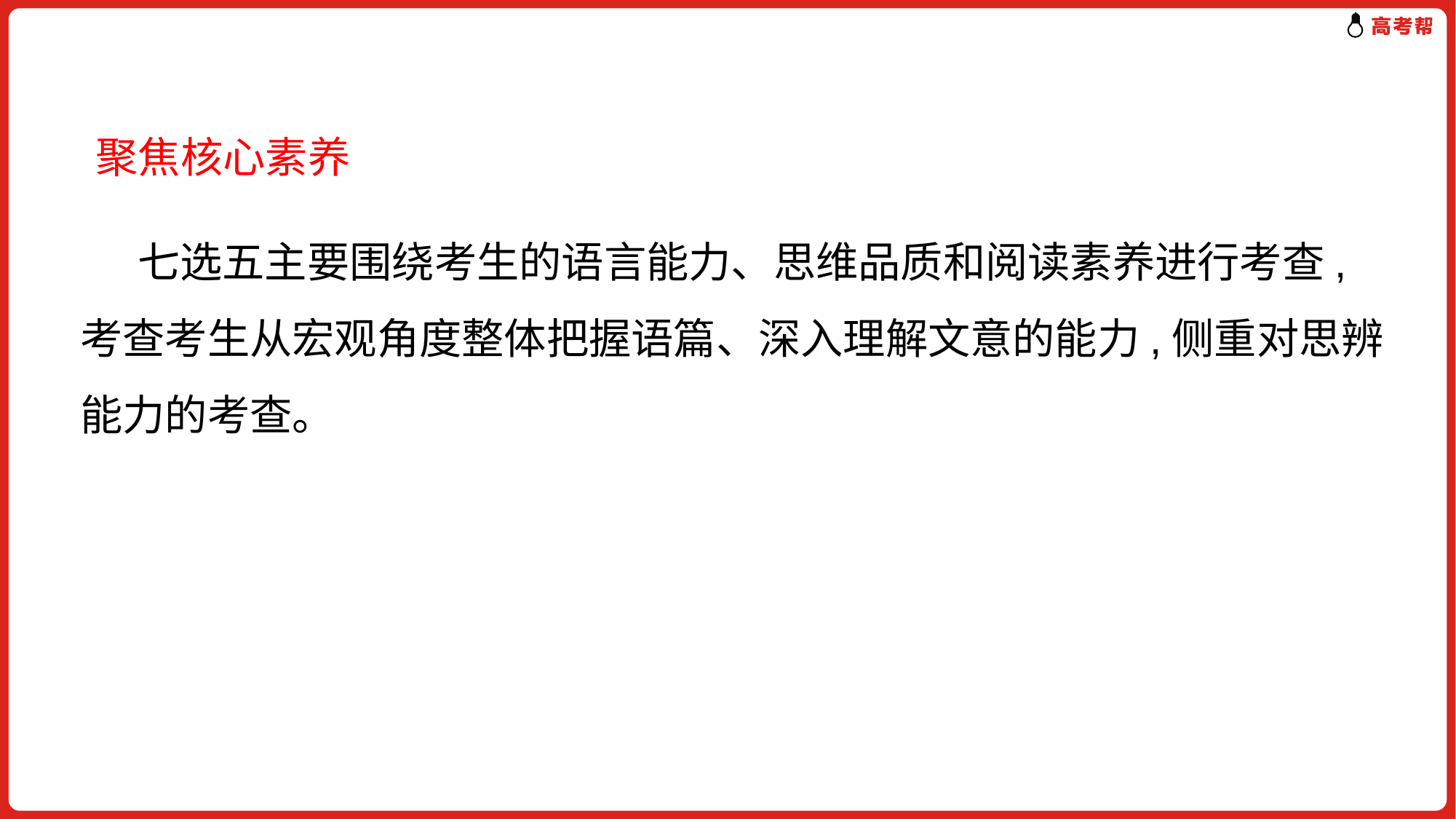

聚焦核心素养
     七选五主要围绕考生的语言能力、思维品质和阅读素养进行考查,考查考生从宏观角度整体把握语篇、深入理解文意的能力,侧重对思辨能力的考查。